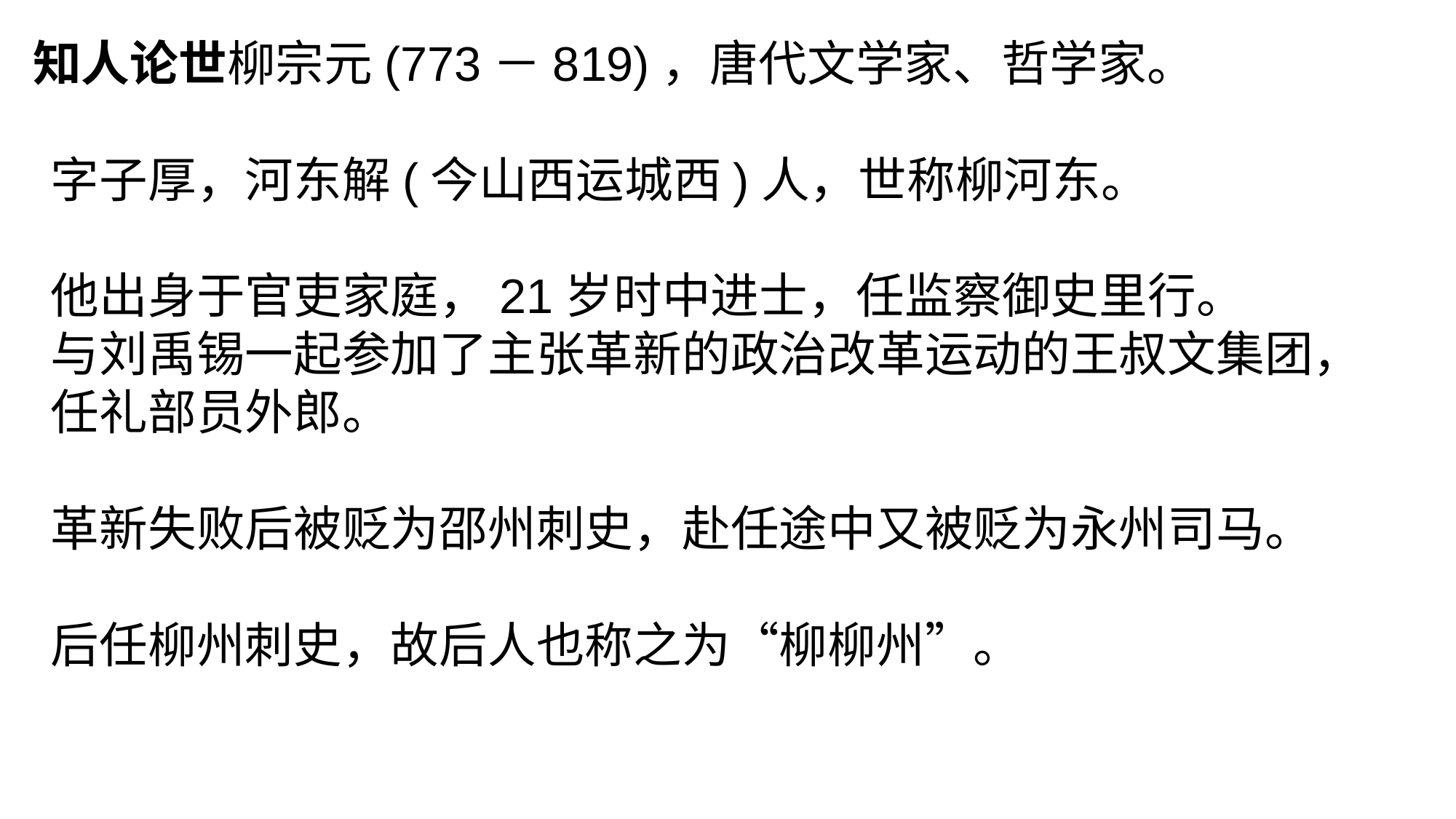

知人论世柳宗元(773－819)，唐代文学家、哲学家。

字子厚，河东解(今山西运城西)人，世称柳河东。

他出身于官吏家庭，21岁时中进士，任监察御史里行。
与刘禹锡一起参加了主张革新的政治改革运动的王叔文集团，
任礼部员外郎。

革新失败后被贬为邵州刺史，赴任途中又被贬为永州司马。

后任柳州刺史，故后人也称之为“柳柳州”。